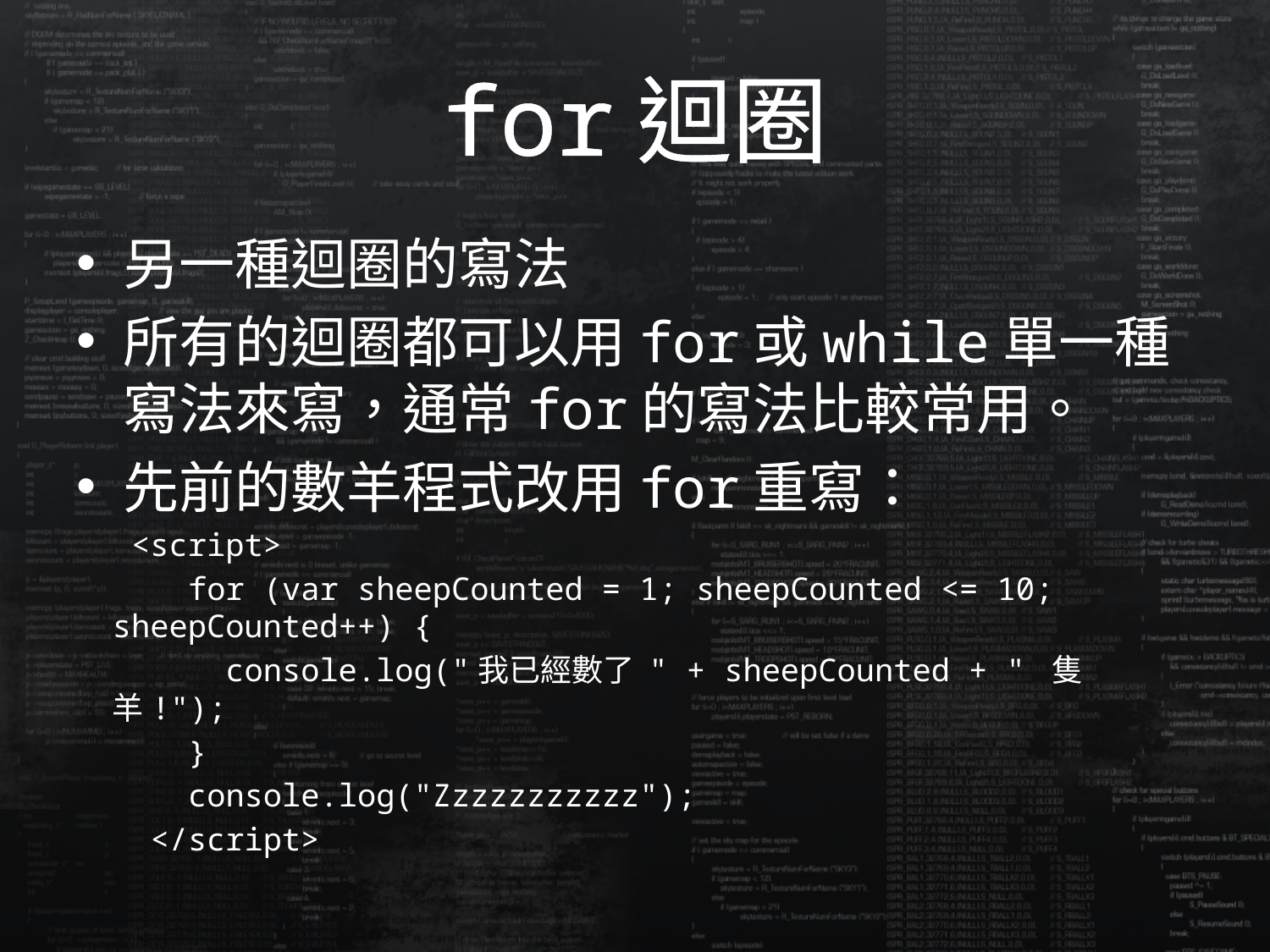

# for迴圈
另一種迴圈的寫法
所有的迴圈都可以用for或while單一種寫法來寫，通常for的寫法比較常用。
先前的數羊程式改用for重寫：
 <script>
    for (var sheepCounted = 1; sheepCounted <= 10; sheepCounted++) {
      console.log("我已經數了 " + sheepCounted + " 隻羊!");
    }
    console.log("Zzzzzzzzzzz");
  </script>